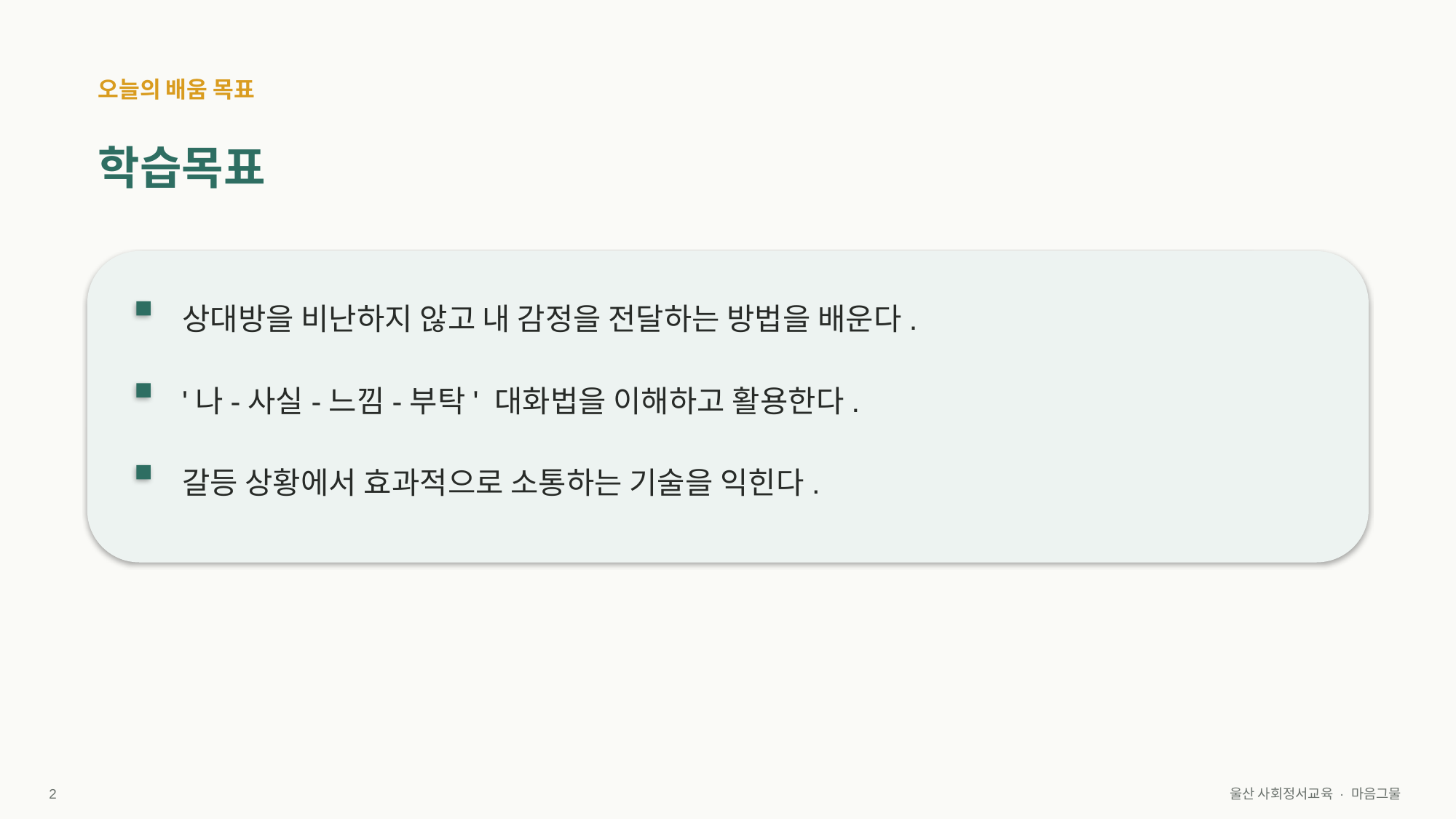

오늘의 배움 목표
학습목표

상대방을 비난하지 않고 내 감정을 전달하는 방법을 배운다.

'나-사실-느낌-부탁' 대화법을 이해하고 활용한다.

갈등 상황에서 효과적으로 소통하는 기술을 익힌다.

2
울산 사회정서교육 · 마음그물